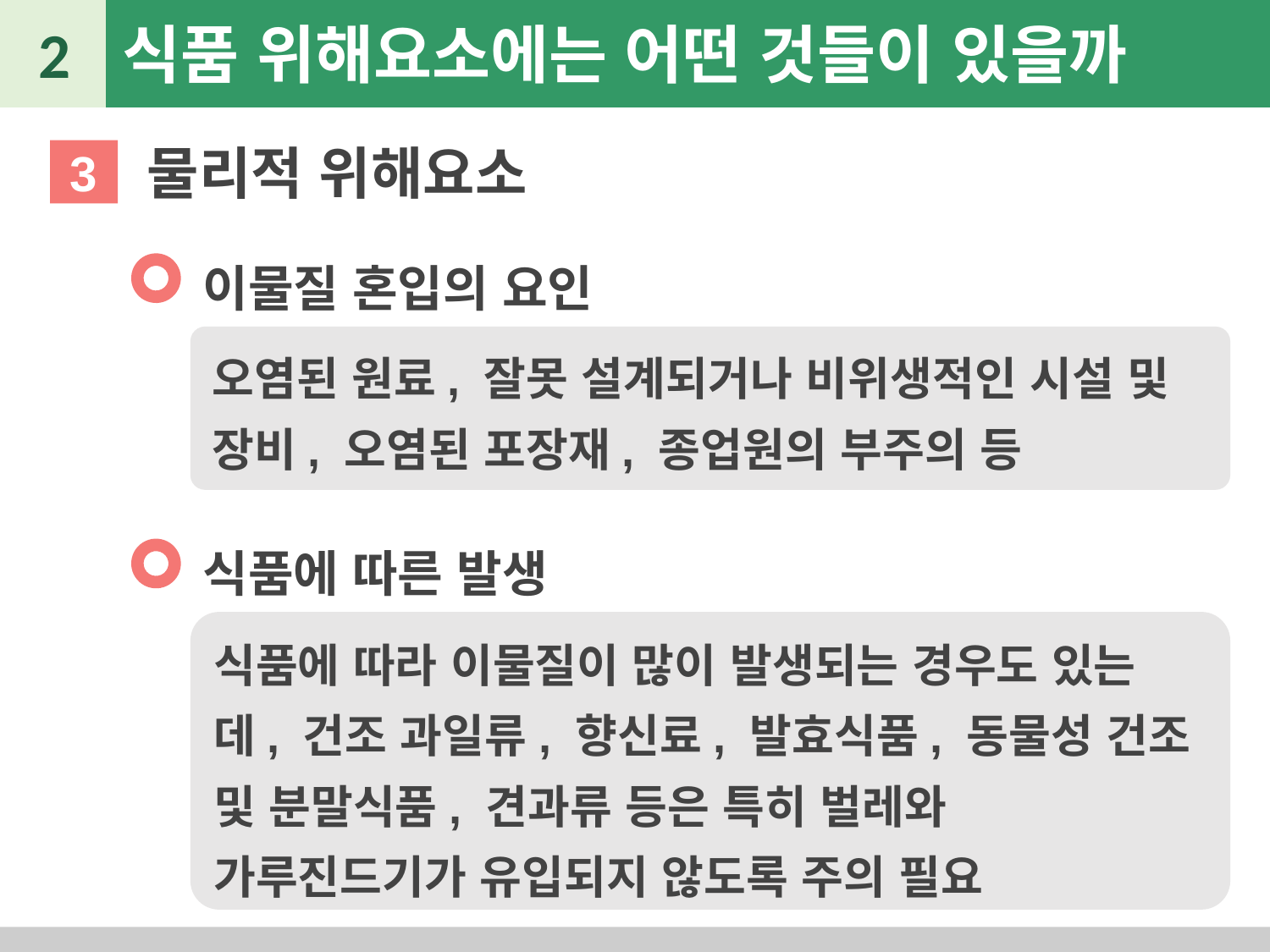

2
식품 위해요소에는 어떤 것들이 있을까
물리적 위해요소
3
이물질 혼입의 요인

오염된 원료, 잘못 설계되거나 비위생적인 시설 및 장비, 오염된 포장재, 종업원의 부주의 등
식품에 따른 발생

식품에 따라 이물질이 많이 발생되는 경우도 있는데, 건조 과일류, 향신료, 발효식품, 동물성 건조 및 분말식품, 견과류 등은 특히 벌레와 가루진드기가 유입되지 않도록 주의 필요